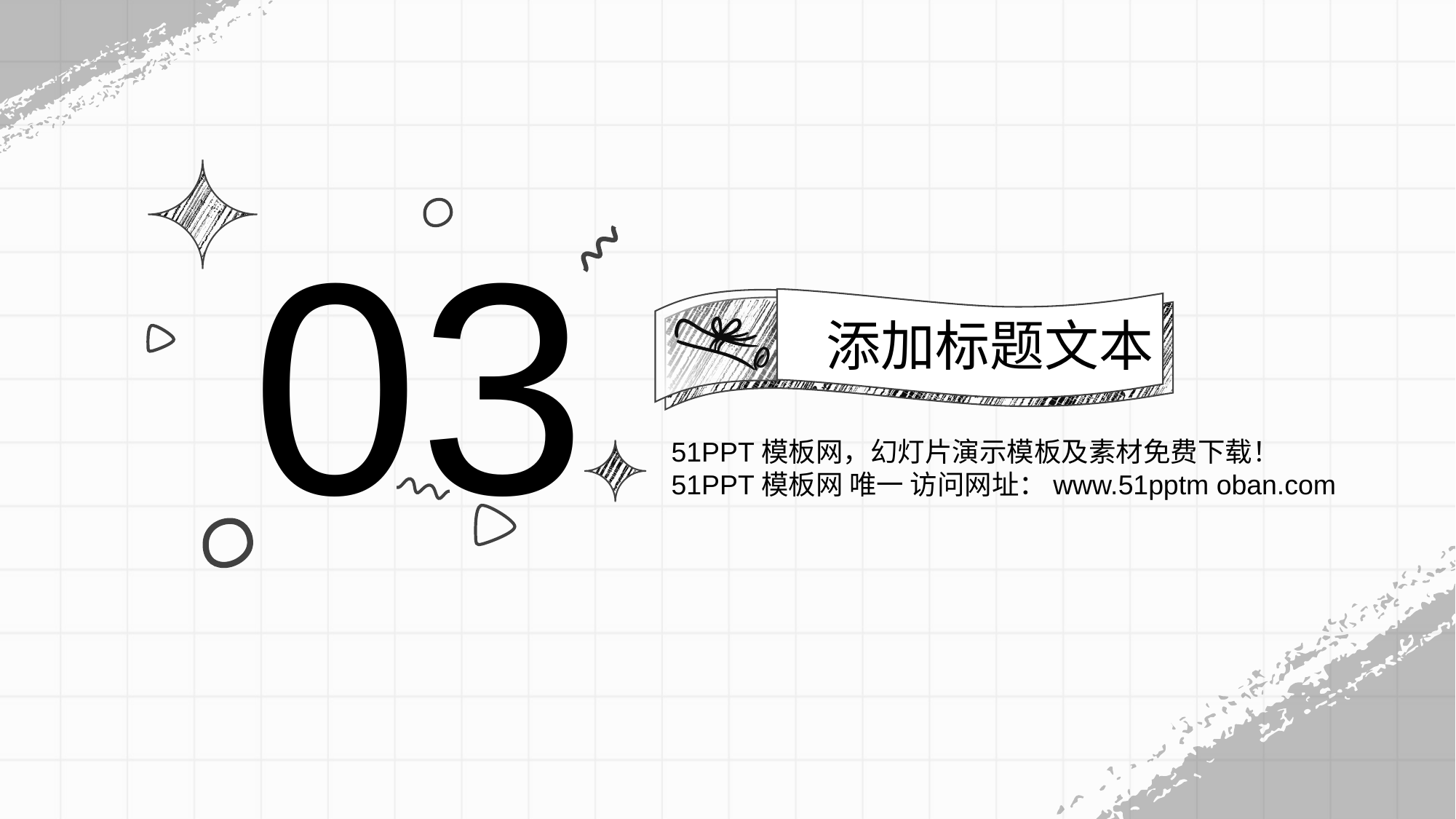

03

添加标题文本

51PPT模板网，幻灯片演示模板及素材免费下载！
51PPT模板网 唯一 访问网址：www.51pptm oban.com